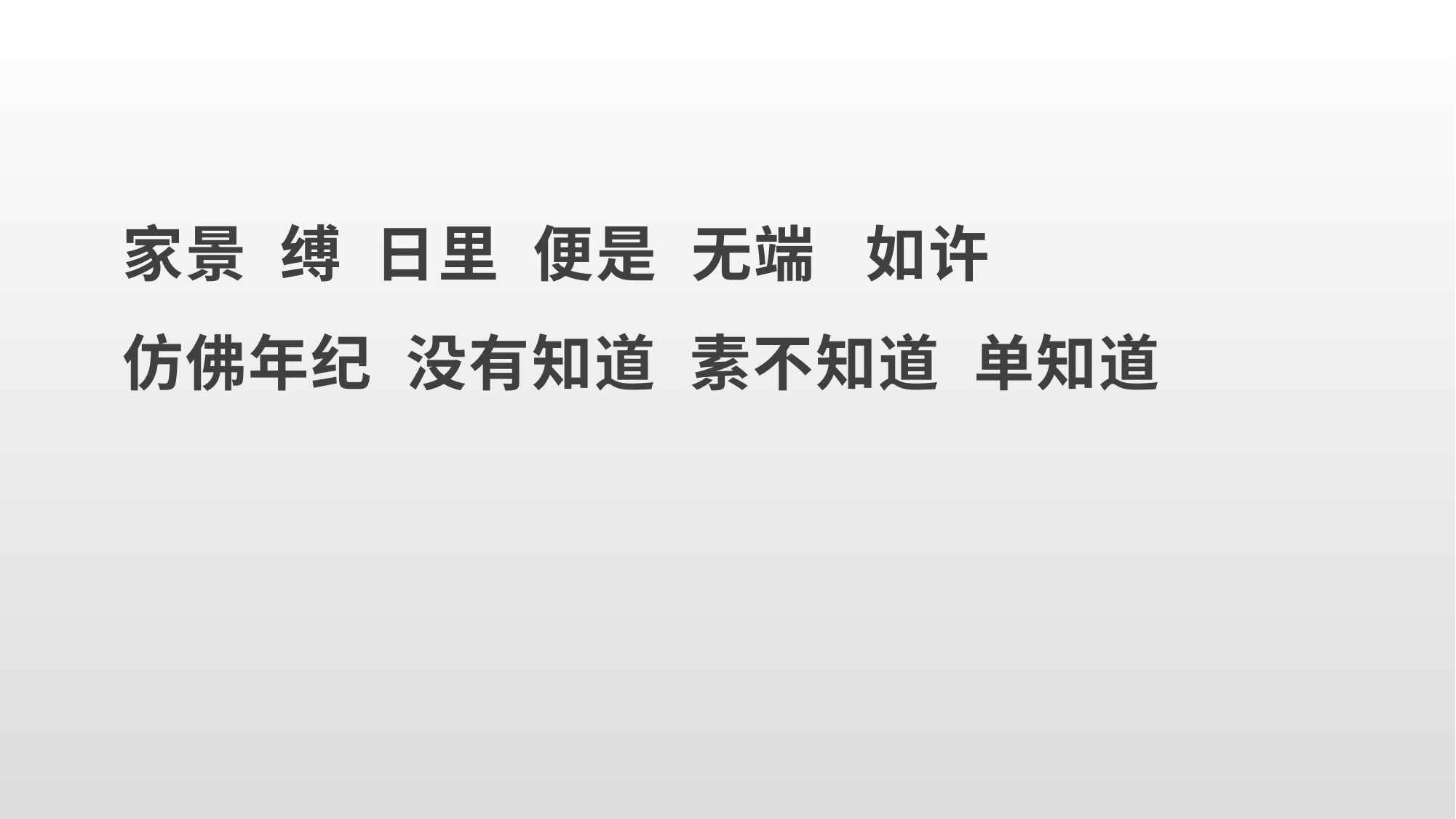

家景  缚  日里  便是  无端   如许
仿佛年纪  没有知道  素不知道  单知道